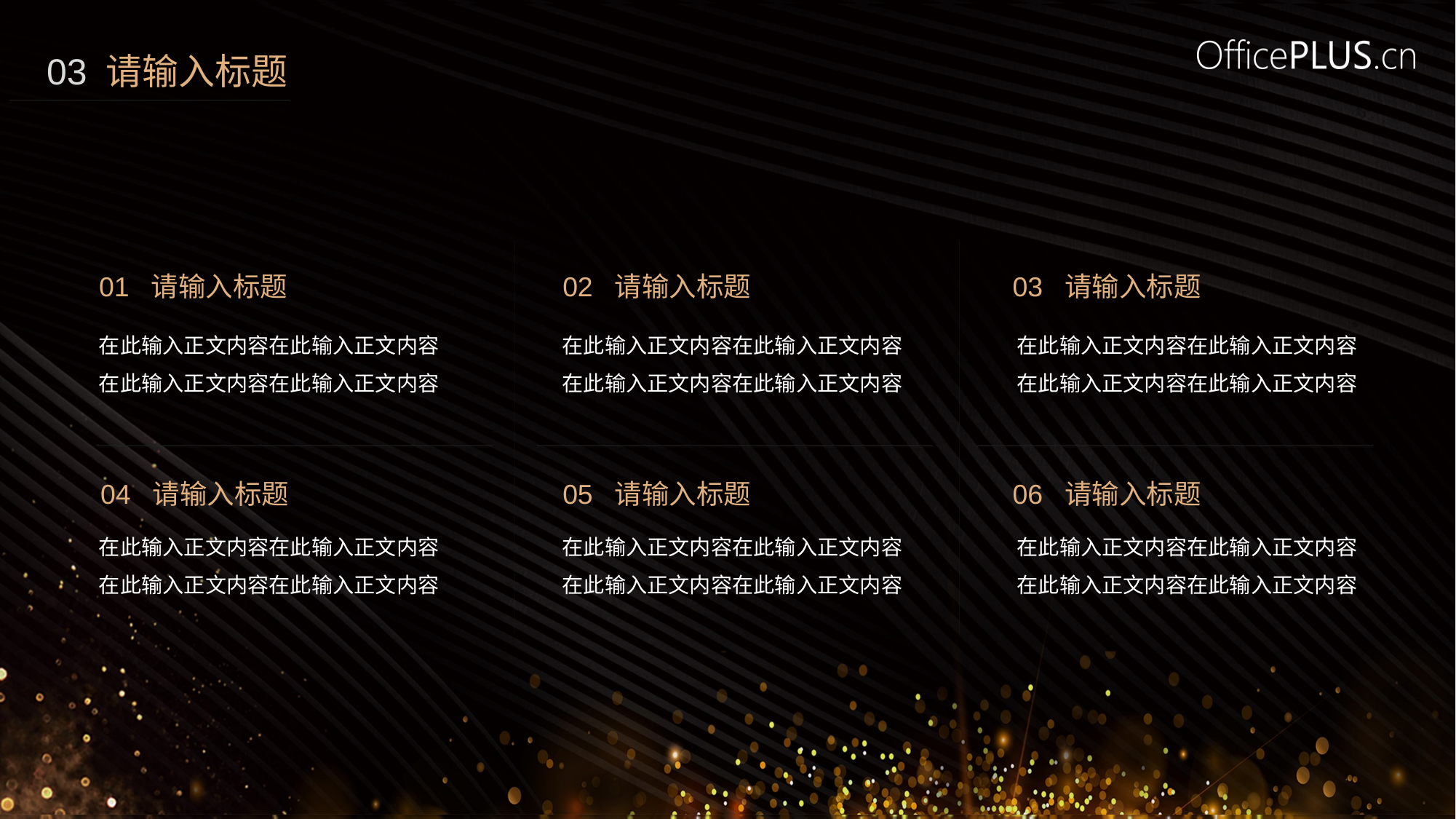

03 请输入标题

01  请输入标题
02  请输入标题
03  请输入标题
在此输入正文内容在此输入正文内容
在此输入正文内容在此输入正文内容
在此输入正文内容在此输入正文内容
在此输入正文内容在此输入正文内容
在此输入正文内容在此输入正文内容
在此输入正文内容在此输入正文内容
04  请输入标题
05  请输入标题
06  请输入标题
在此输入正文内容在此输入正文内容
在此输入正文内容在此输入正文内容
在此输入正文内容在此输入正文内容
在此输入正文内容在此输入正文内容
在此输入正文内容在此输入正文内容
在此输入正文内容在此输入正文内容